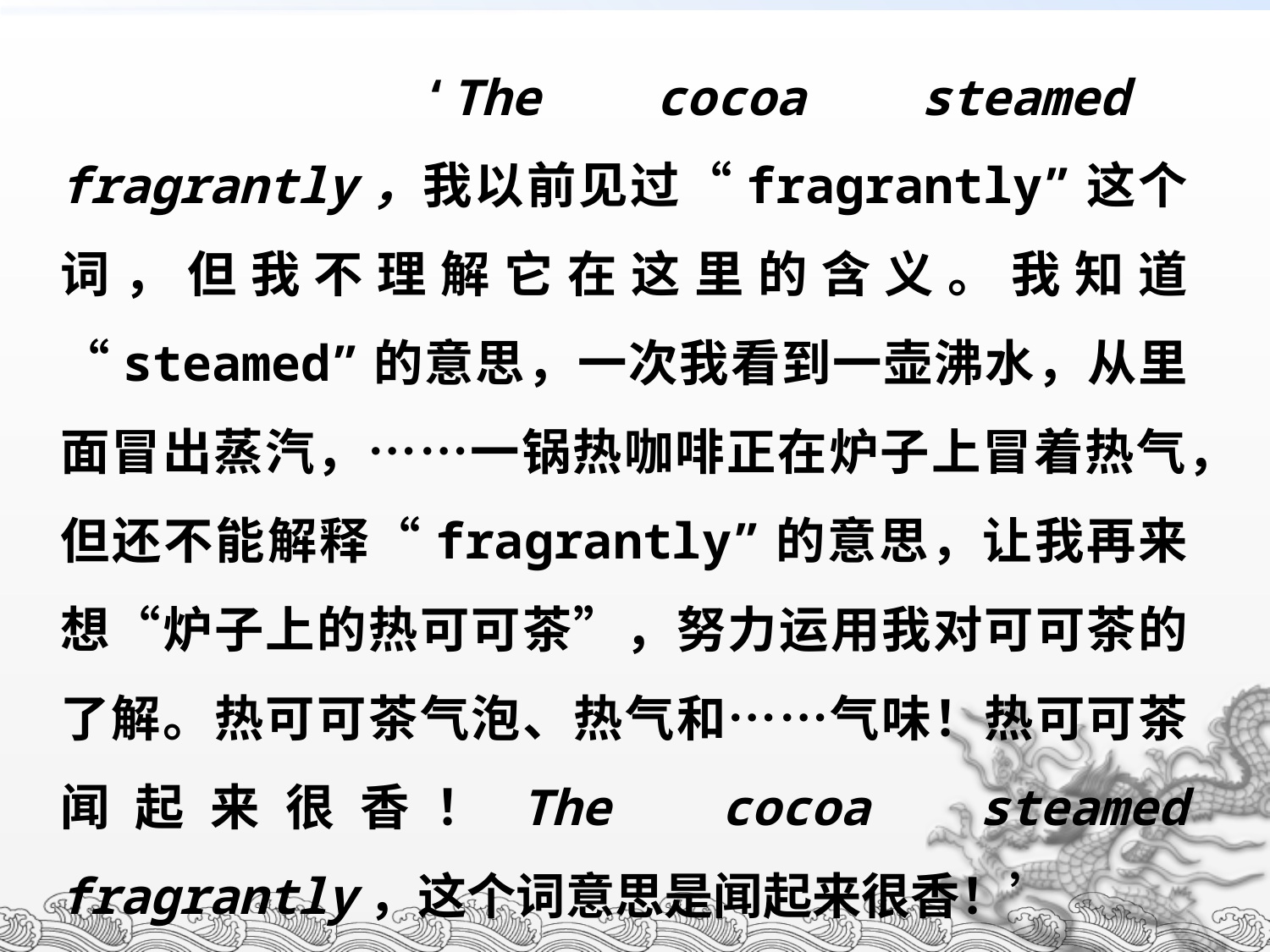

‘The  cocoa  steamed  fragrantly，我以前见过“fragrantly”这个词，但我不理解它在这里的含义。我知道 “steamed”的意思，一次我看到一壶沸水，从里面冒出蒸汽，……一锅热咖啡正在炉子上冒着热气，但还不能解释“fragrantly”的意思，让我再来想“炉子上的热可可茶”，努力运用我对可可茶的了解。热可可茶气泡、热气和……气味！热可可茶闻起来很香！The  cocoa  steamed fragrantly，这个词意思是闻起来很香！’